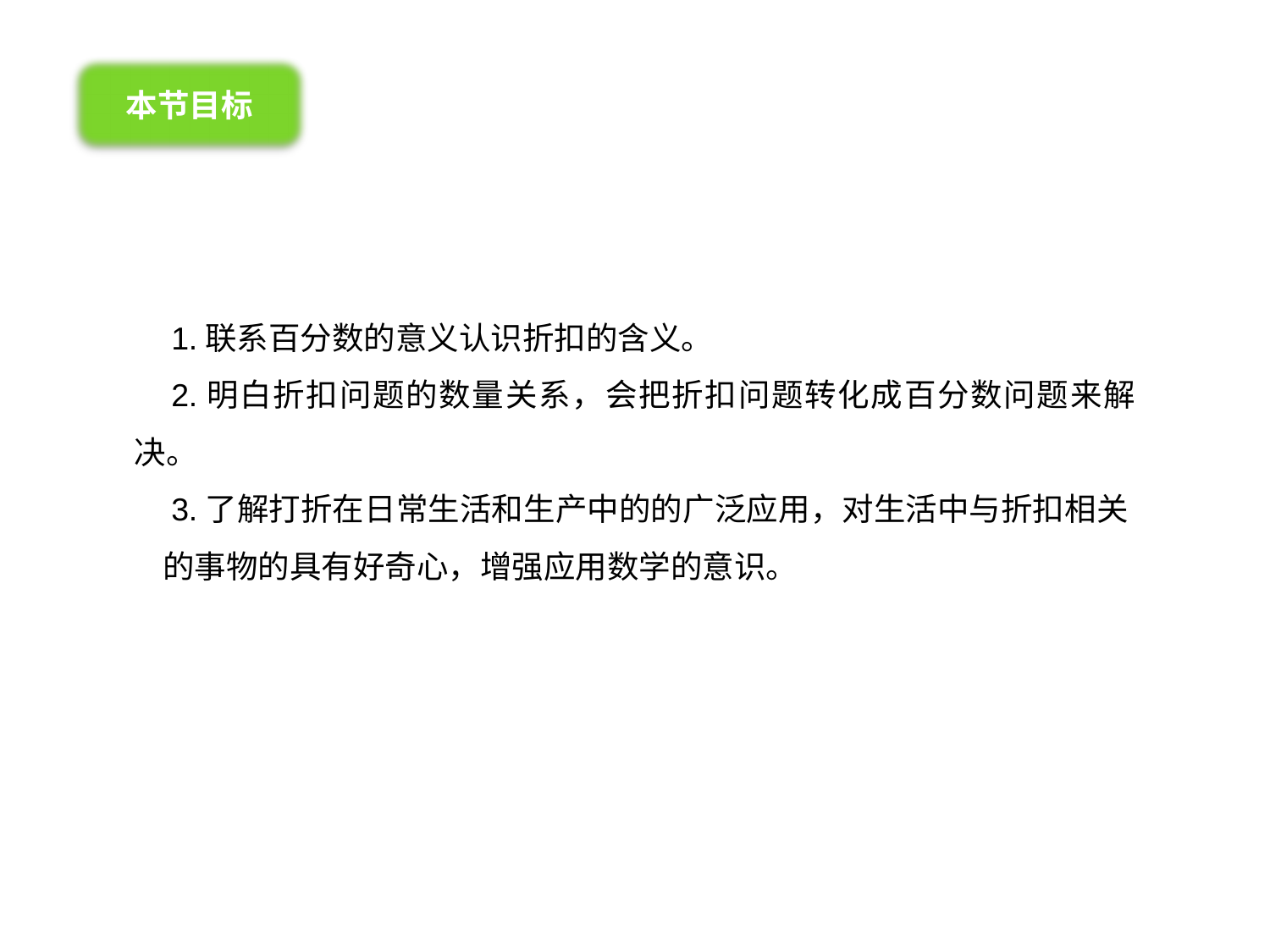

本节目标
1.联系百分数的意义认识折扣的含义。
2.明白折扣问题的数量关系，会把折扣问题转化成百分数问题来解决。
3.了解打折在日常生活和生产中的的广泛应用，对生活中与折扣相关      的事物的具有好奇心，增强应用数学的意识。